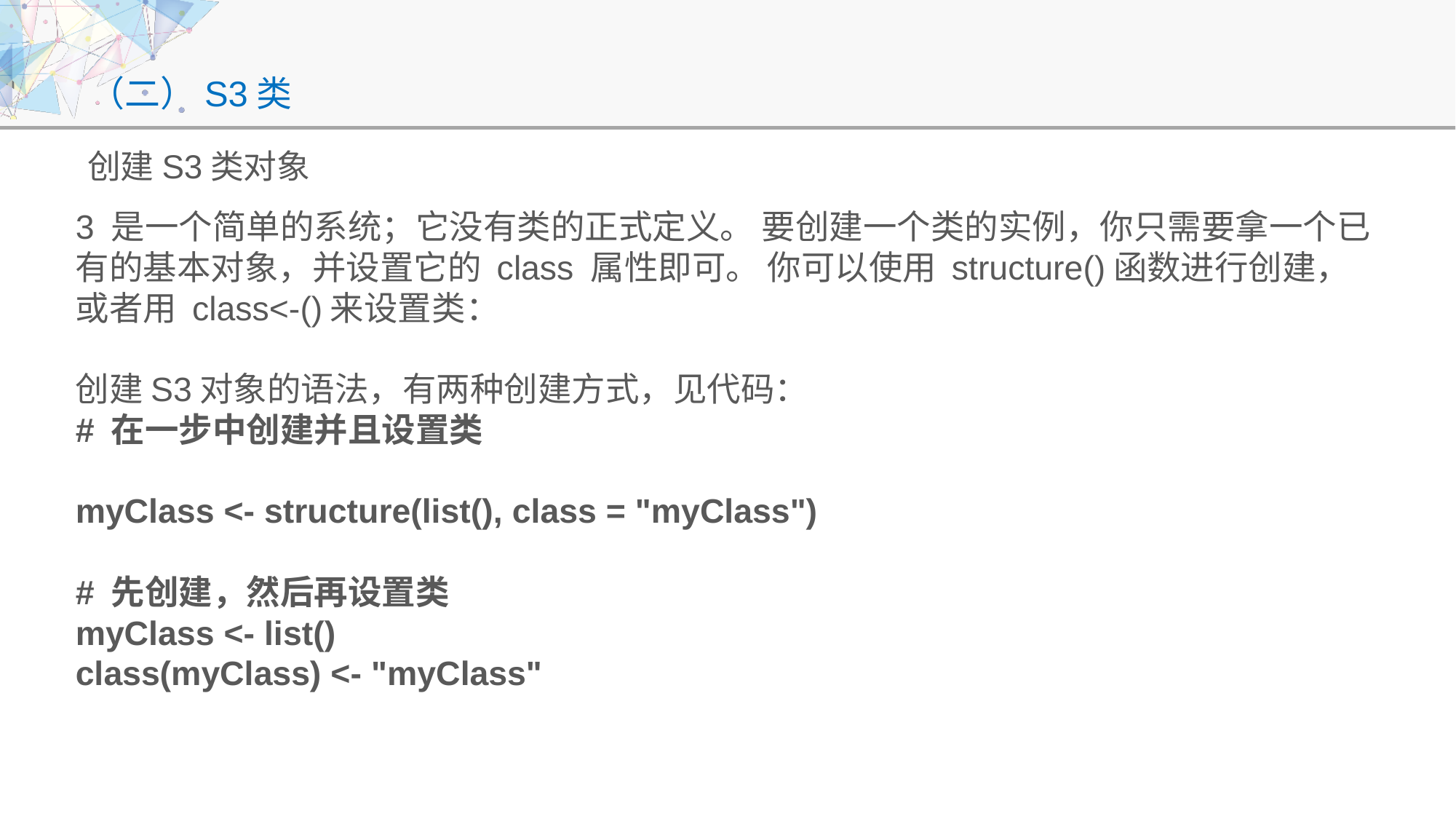

# （二）S3类
创建S3类对象
3 是一个简单的系统；它没有类的正式定义。 要创建一个类的实例，你只需要拿一个已有的基本对象，并设置它的 class 属性即可。 你可以使用 structure()函数进行创建，或者用 class<-()来设置类：

创建S3对象的语法，有两种创建方式，见代码：
# 在一步中创建并且设置类

myClass <- structure(list(), class = "myClass")

# 先创建，然后再设置类
myClass <- list()
class(myClass) <- "myClass"